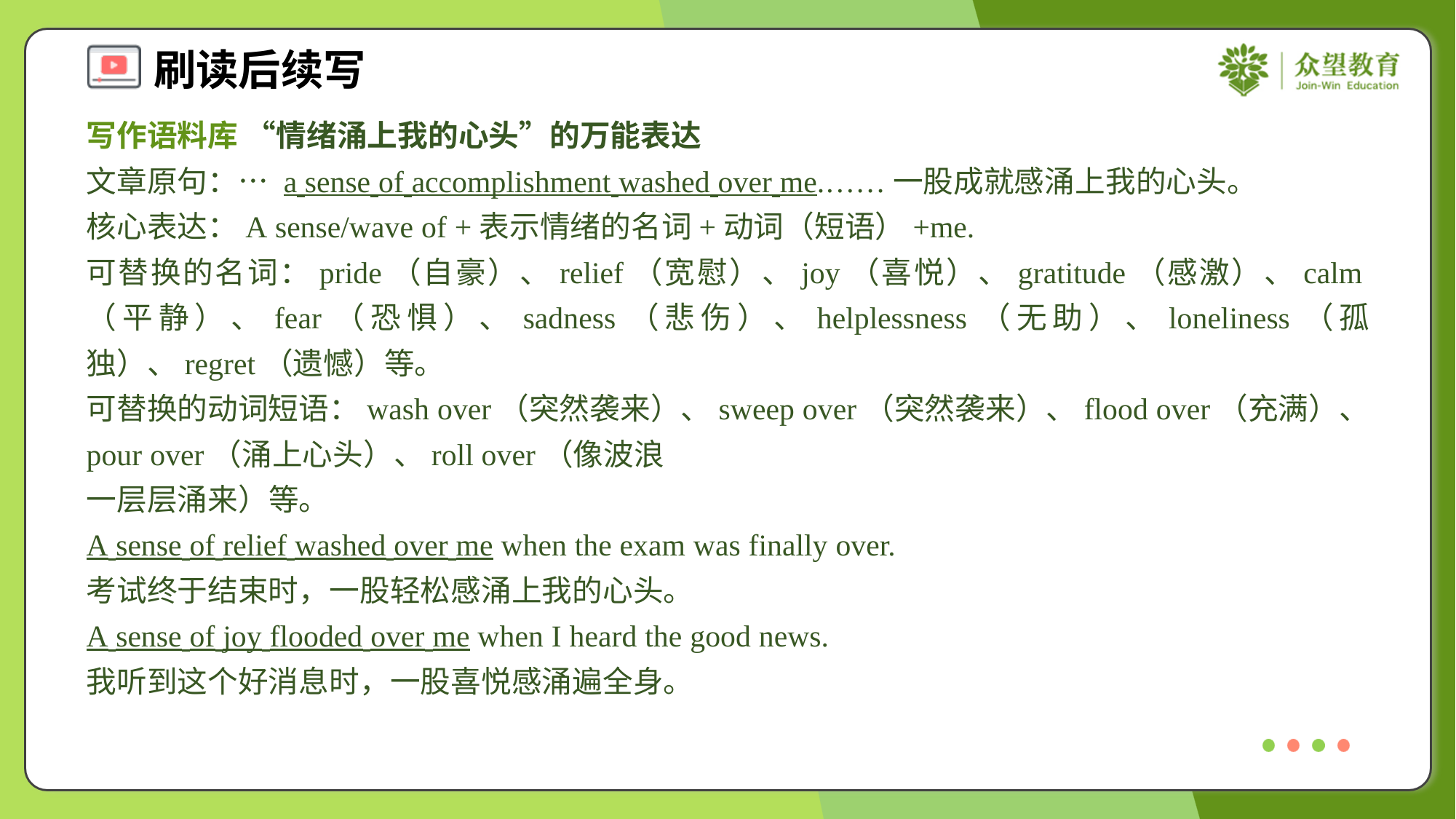

写作语料库 “情绪涌上我的心头”的万能表达
文章原句：… a sense of accomplishment washed over me.……一股成就感涌上我的心头。
核心表达：A sense/wave of +表示情绪的名词+动词（短语）+me.
可替换的名词：pride（自豪）、relief（宽慰）、joy（喜悦）、gratitude（感激）、calm（平静）、fear（恐惧）、sadness（悲伤）、helplessness（无助）、loneliness（孤独）、regret（遗憾）等。
可替换的动词短语：wash over（突然袭来）、sweep over（突然袭来）、flood over（充满）、pour over（涌上心头）、roll over（像波浪
一层层涌来）等。
A sense of relief washed over me when the exam was finally over.
考试终于结束时，一股轻松感涌上我的心头。
A sense of joy flooded over me when I heard the good news.
我听到这个好消息时，一股喜悦感涌遍全身。